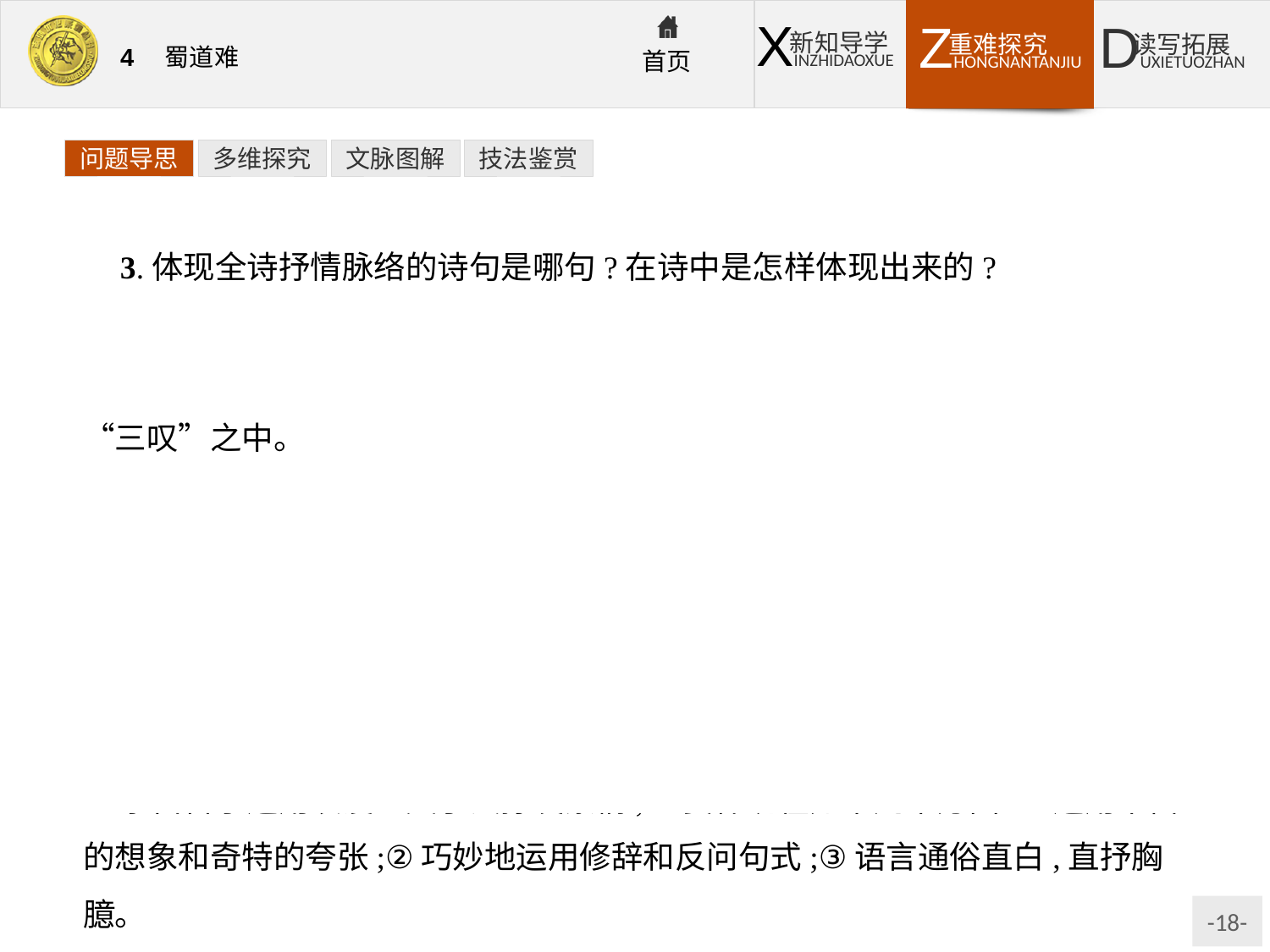

问题导思
多维探究
文脉图解
技法鉴赏
3.体现全诗抒情脉络的诗句是哪句?在诗中是怎样体现出来的?
提示:“蜀道之难,难于上青天”体现了全诗的抒情脉络,它在诗中先后出现三次:一叹蜀道之高,二叹蜀道之险,三叹蜀地之重。诗人的思想、情感尽在“三叹”之中。
4.诗人赞美蜀地山川的奇险壮丽,为什么要从“蚕丛及鱼凫,开国何茫然”写起?
提示:诗人把读者引向了一个悠久迷茫的历史时间领域,加强了诗的感染力量,激发起读者对蜀地情况的好奇心。
知识窗
李白善于运用浪漫主义手法抒发豪情,主要体现在如下几个方面:①运用丰富的想象和奇特的夸张;②巧妙地运用修辞和反问句式;③语言通俗直白,直抒胸臆。